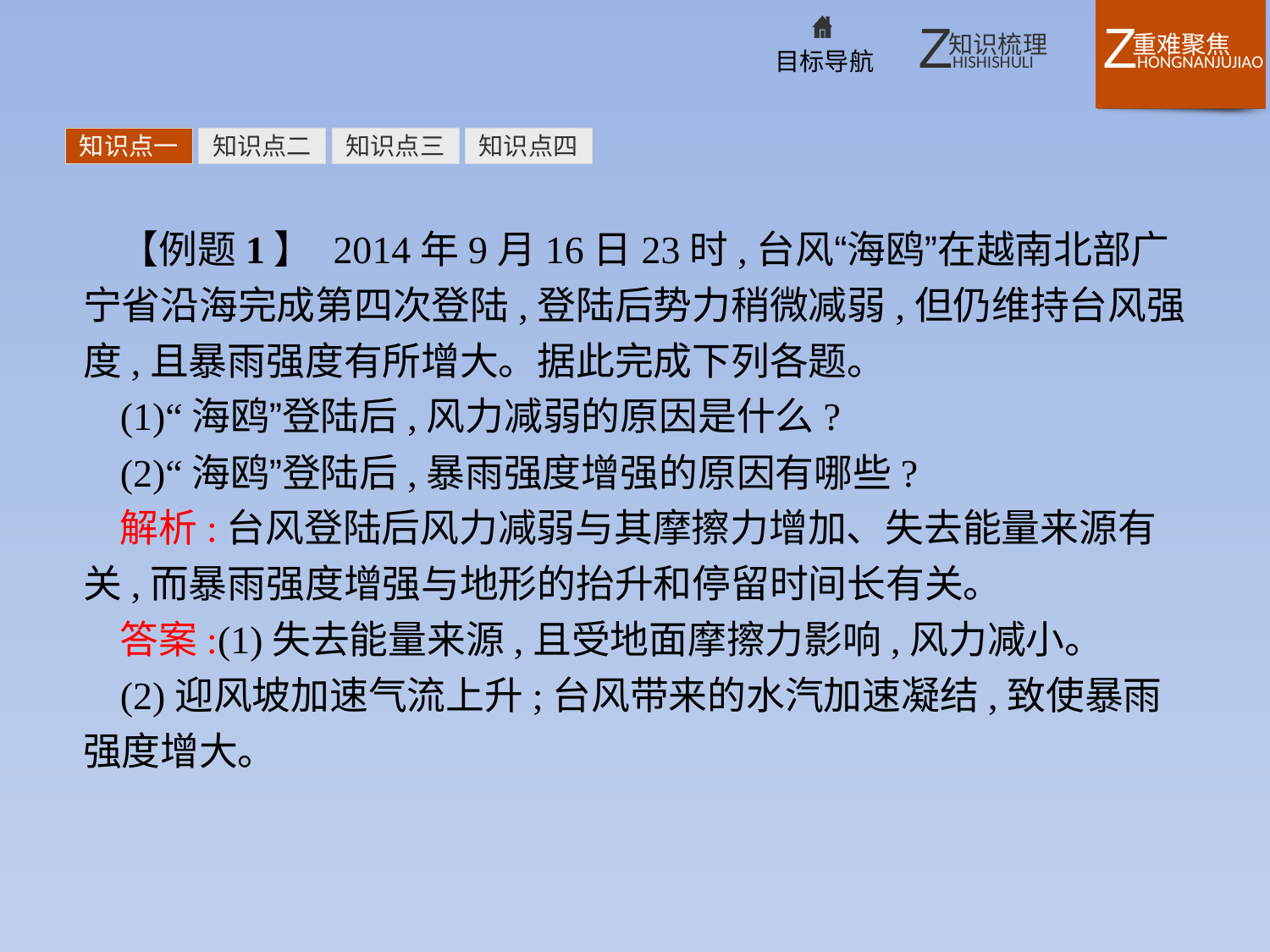

知识点一
知识点二
知识点三
知识点四
【例题1】 2014年9月16日23时,台风“海鸥”在越南北部广宁省沿海完成第四次登陆,登陆后势力稍微减弱,但仍维持台风强度,且暴雨强度有所增大。据此完成下列各题。
(1)“海鸥”登陆后,风力减弱的原因是什么?
(2)“海鸥”登陆后,暴雨强度增强的原因有哪些?
解析:台风登陆后风力减弱与其摩擦力增加、失去能量来源有关,而暴雨强度增强与地形的抬升和停留时间长有关。
答案:(1)失去能量来源,且受地面摩擦力影响,风力减小。
(2)迎风坡加速气流上升;台风带来的水汽加速凝结,致使暴雨强度增大。